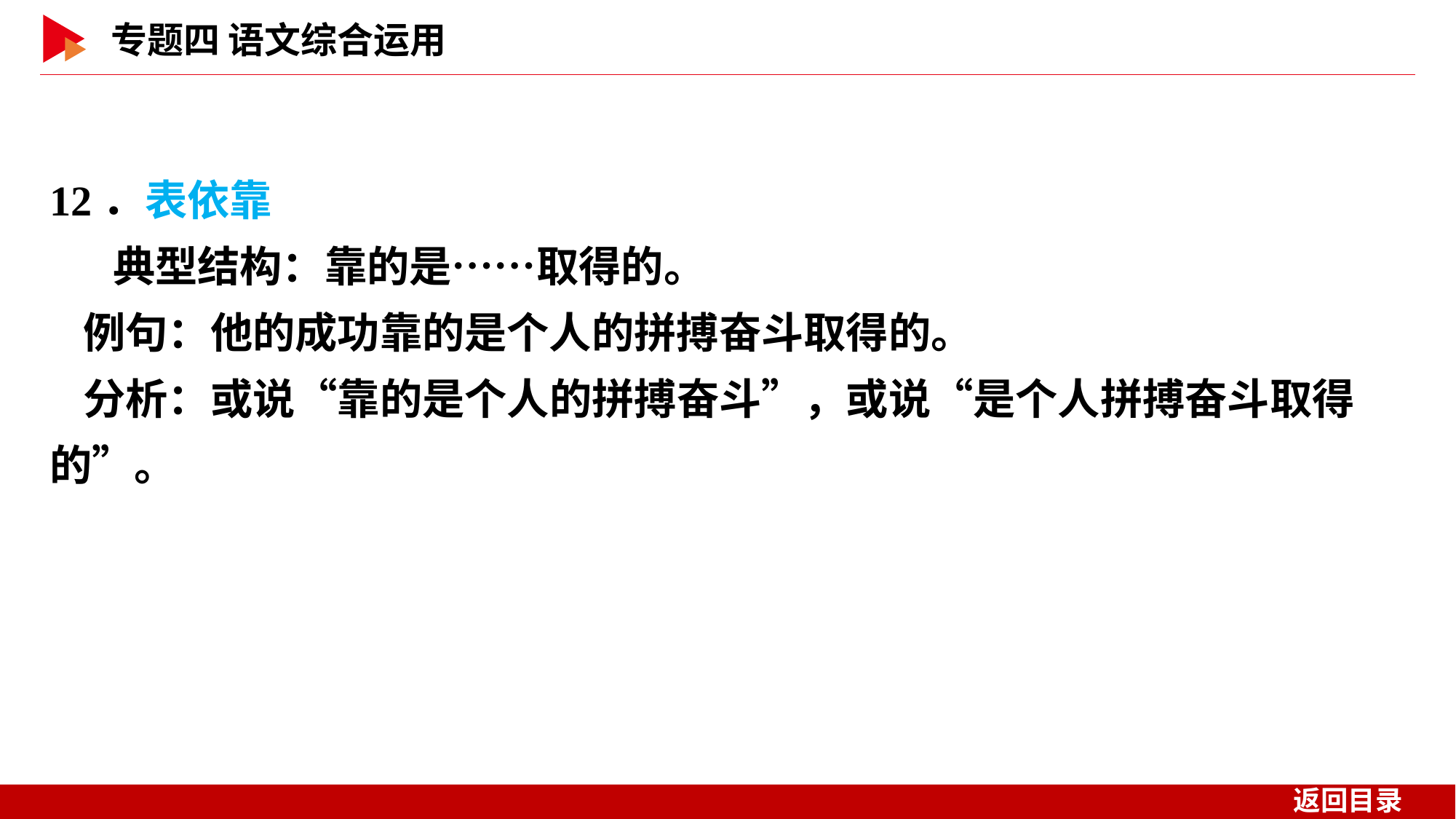

12．表依靠
  典型结构：靠的是……取得的。
例句：他的成功靠的是个人的拼搏奋斗取得的。
分析：或说“靠的是个人的拼搏奋斗”，或说“是个人拼搏奋斗取得的”。